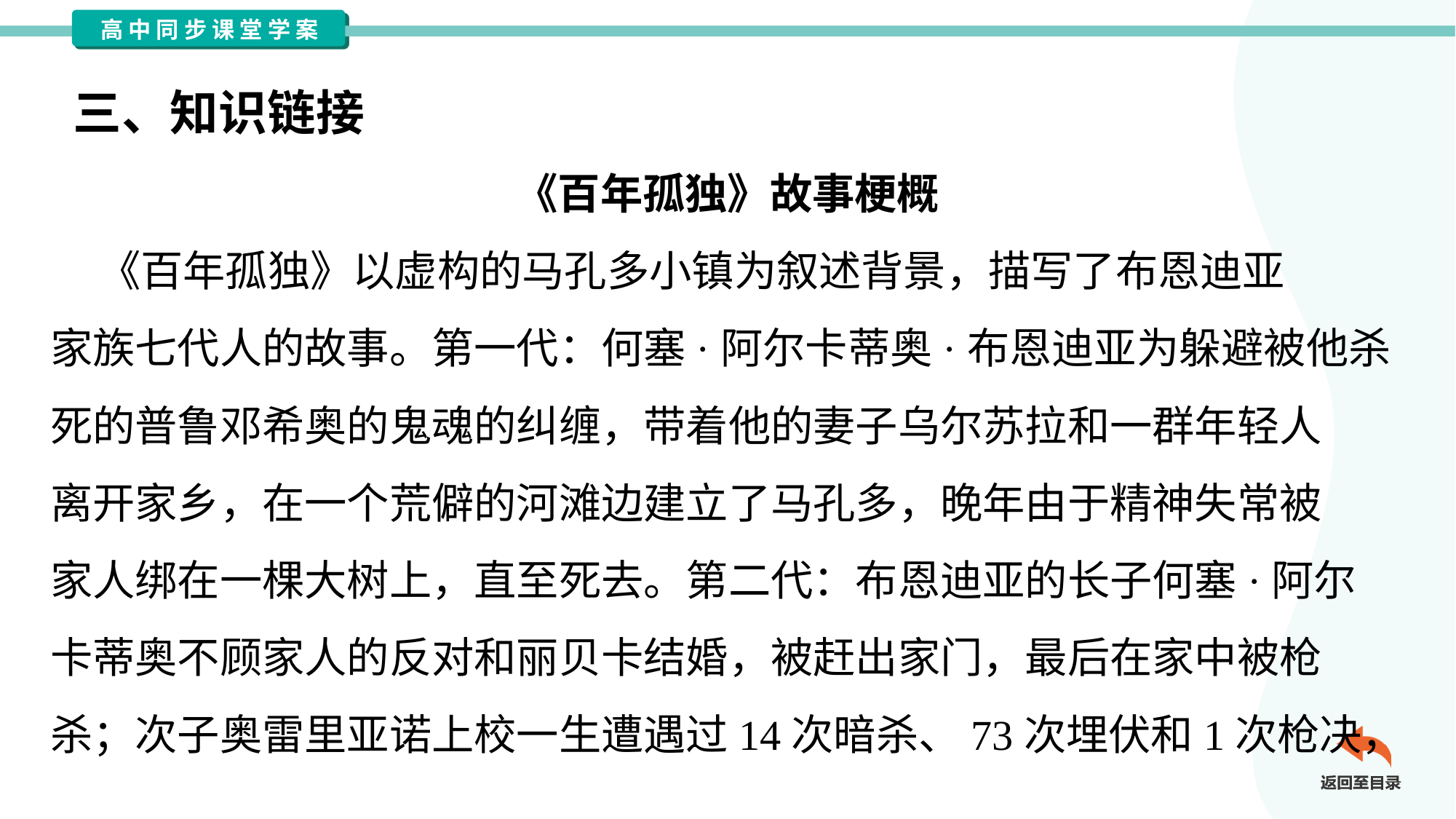

三、知识链接
《百年孤独》故事梗概
    《百年孤独》以虚构的马孔多小镇为叙述背景，描写了布恩迪亚
家族七代人的故事。第一代：何塞·阿尔卡蒂奥·布恩迪亚为躲避被他杀
死的普鲁邓希奥的鬼魂的纠缠，带着他的妻子乌尔苏拉和一群年轻人
离开家乡，在一个荒僻的河滩边建立了马孔多，晚年由于精神失常被
家人绑在一棵大树上，直至死去。第二代：布恩迪亚的长子何塞·阿尔
卡蒂奥不顾家人的反对和丽贝卡结婚，被赶出家门，最后在家中被枪
杀；次子奥雷里亚诺上校一生遭遇过14次暗杀、73次埋伏和1次枪决，